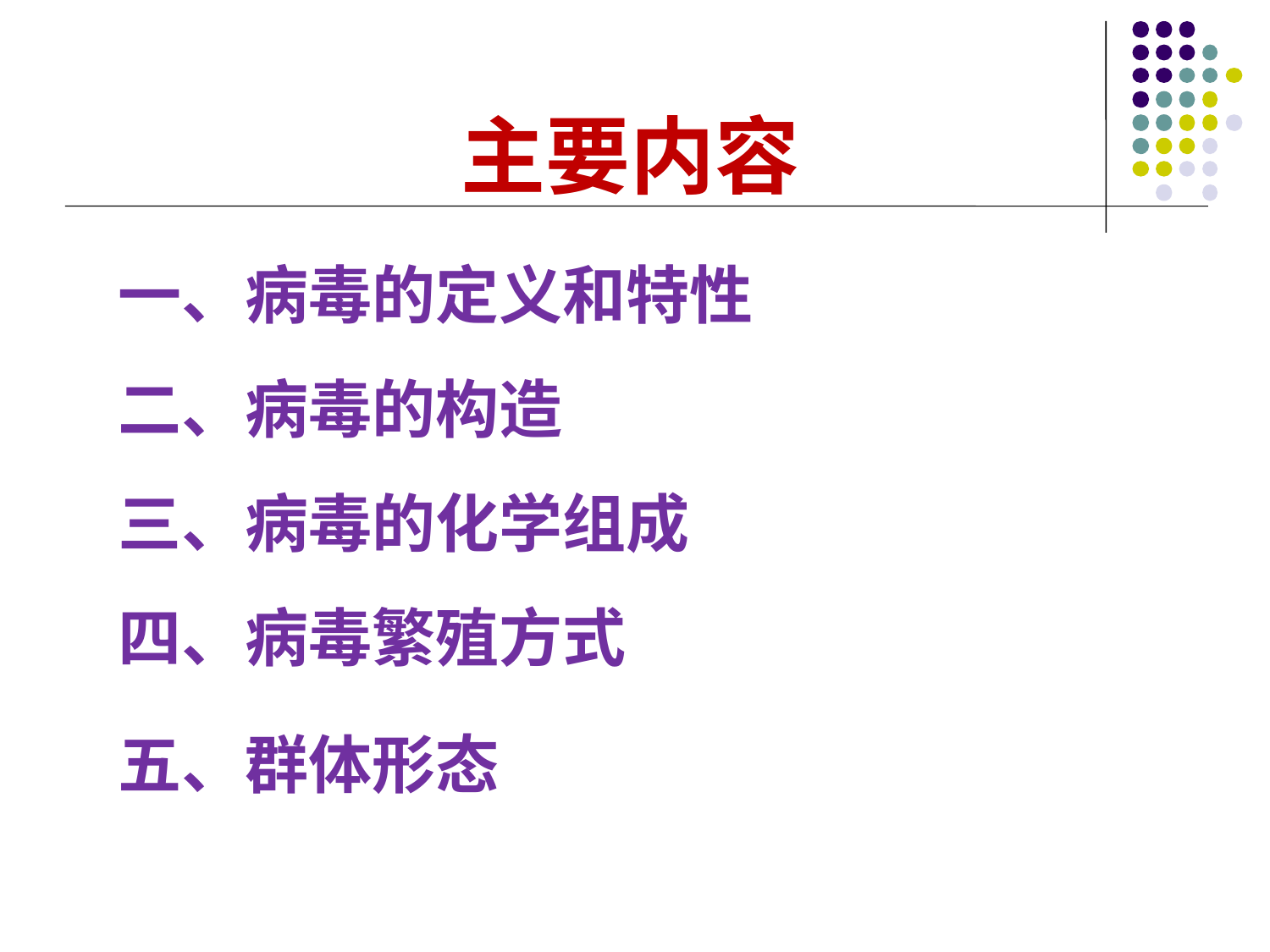

主要内容
一、病毒的定义和特性
二、病毒的构造
三、病毒的化学组成
四、病毒繁殖方式
五、群体形态